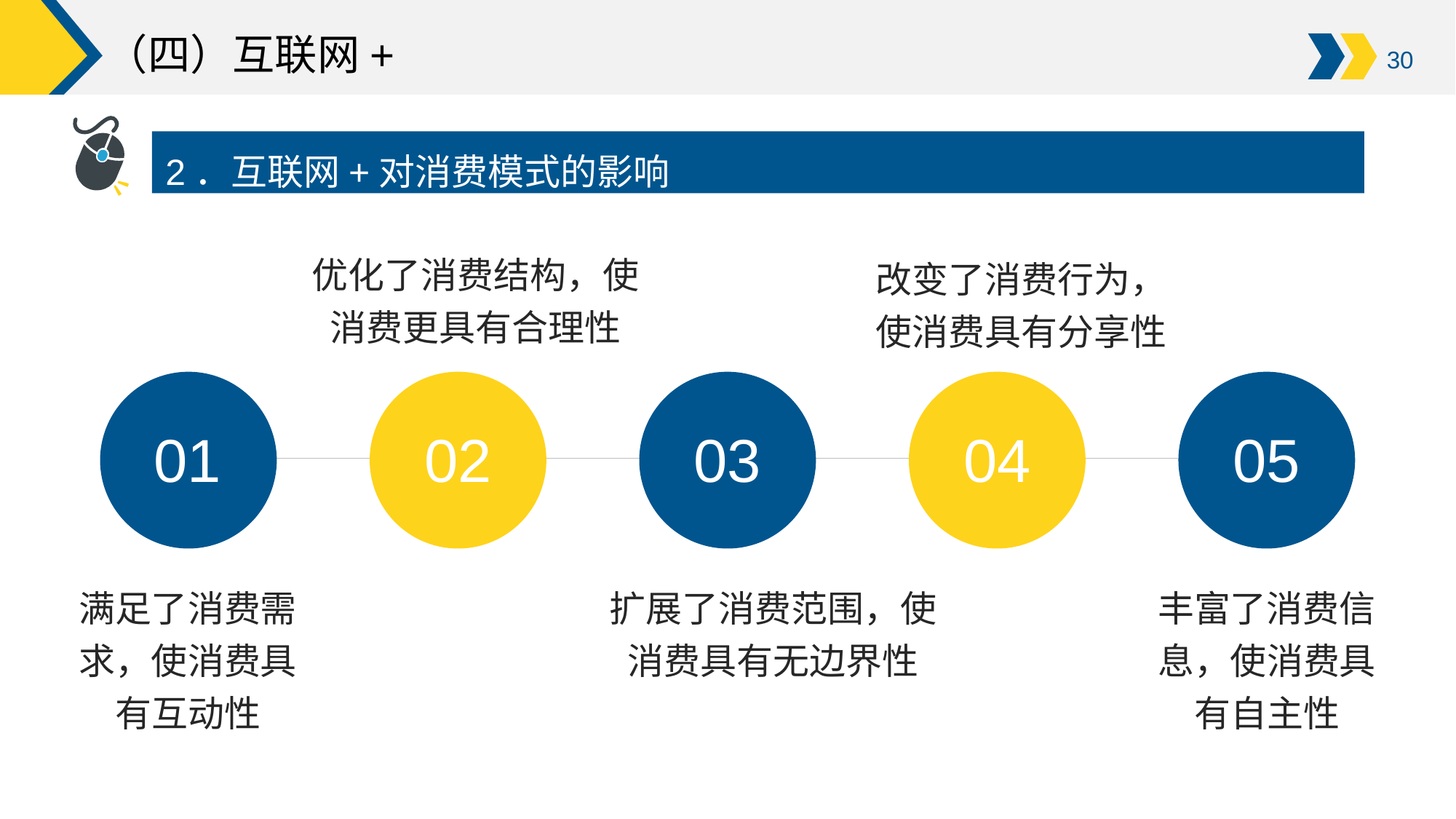

# （四）互联网+

2．互联网+对消费模式的影响

优化了消费结构，使消费更具有合理性
改变了消费行为，使消费具有分享性

01
02
03
04
05
满足了消费需求，使消费具有互动性
扩展了消费范围，使消费具有无边界性
丰富了消费信息，使消费具有自主性